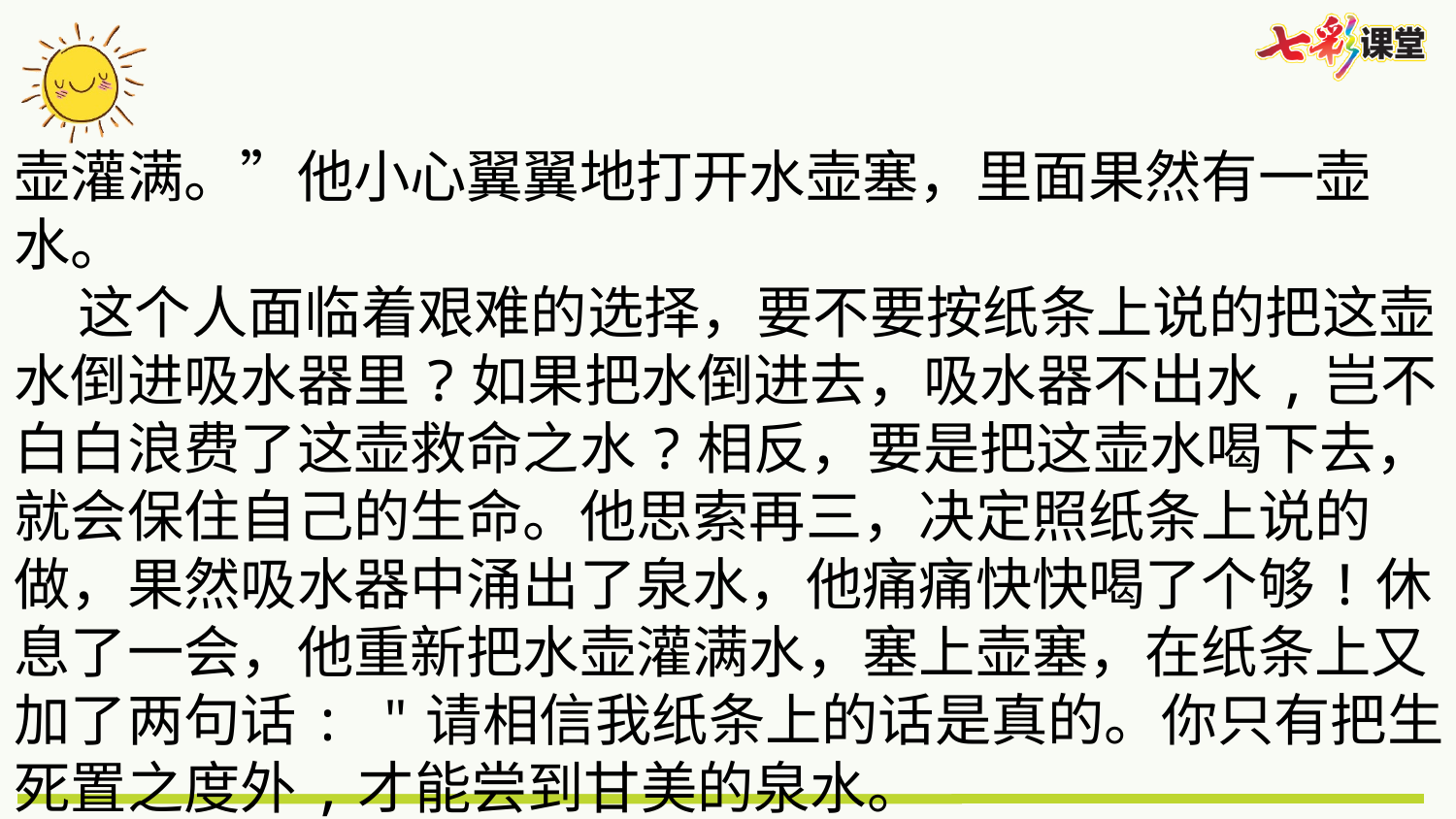

壶灌满。”他小心翼翼地打开水壶塞，里面果然有一壶水。
    这个人面临着艰难的选择，要不要按纸条上说的把这壶水倒进吸水器里?如果把水倒进去，吸水器不出水,岂不白白浪费了这壶救命之水?相反，要是把这壶水喝下去，就会保住自己的生命。他思索再三，决定照纸条上说的做，果然吸水器中涌出了泉水，他痛痛快快喝了个够!休息了一会，他重新把水壶灌满水，塞上壶塞，在纸条上又加了两句话: "请相信我纸条上的话是真的。你只有把生死置之度外,才能尝到甘美的泉水。